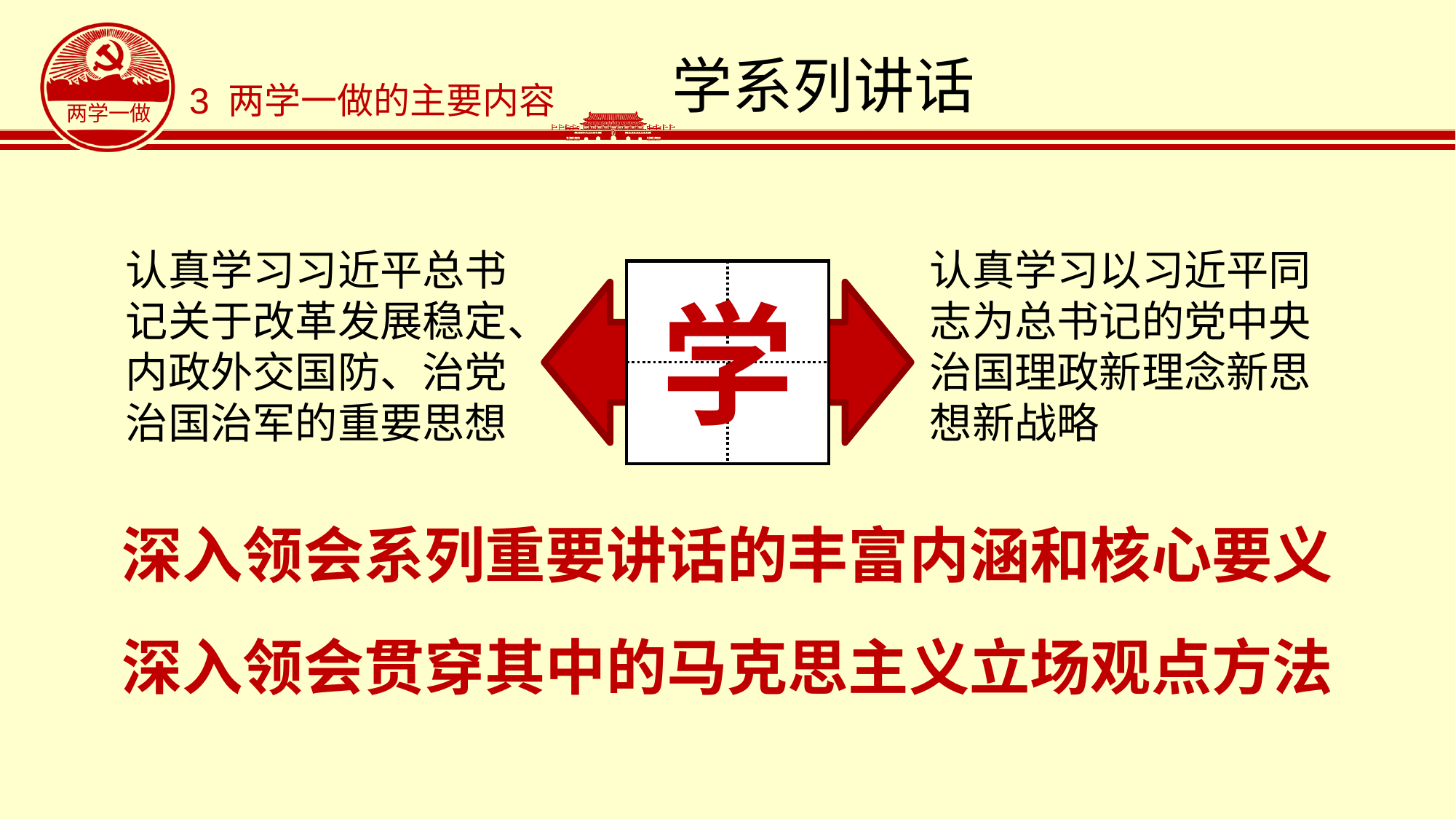

# 学系列讲话
3 两学一做的主要内容
认真学习以习近平同志为总书记的党中央治国理政新理念新思想新战略
认真学习习近平总书记关于改革发展稳定、内政外交国防、治党治国治军的重要思想

学

深入领会系列重要讲话的丰富内涵和核心要义
深入领会贯穿其中的马克思主义立场观点方法